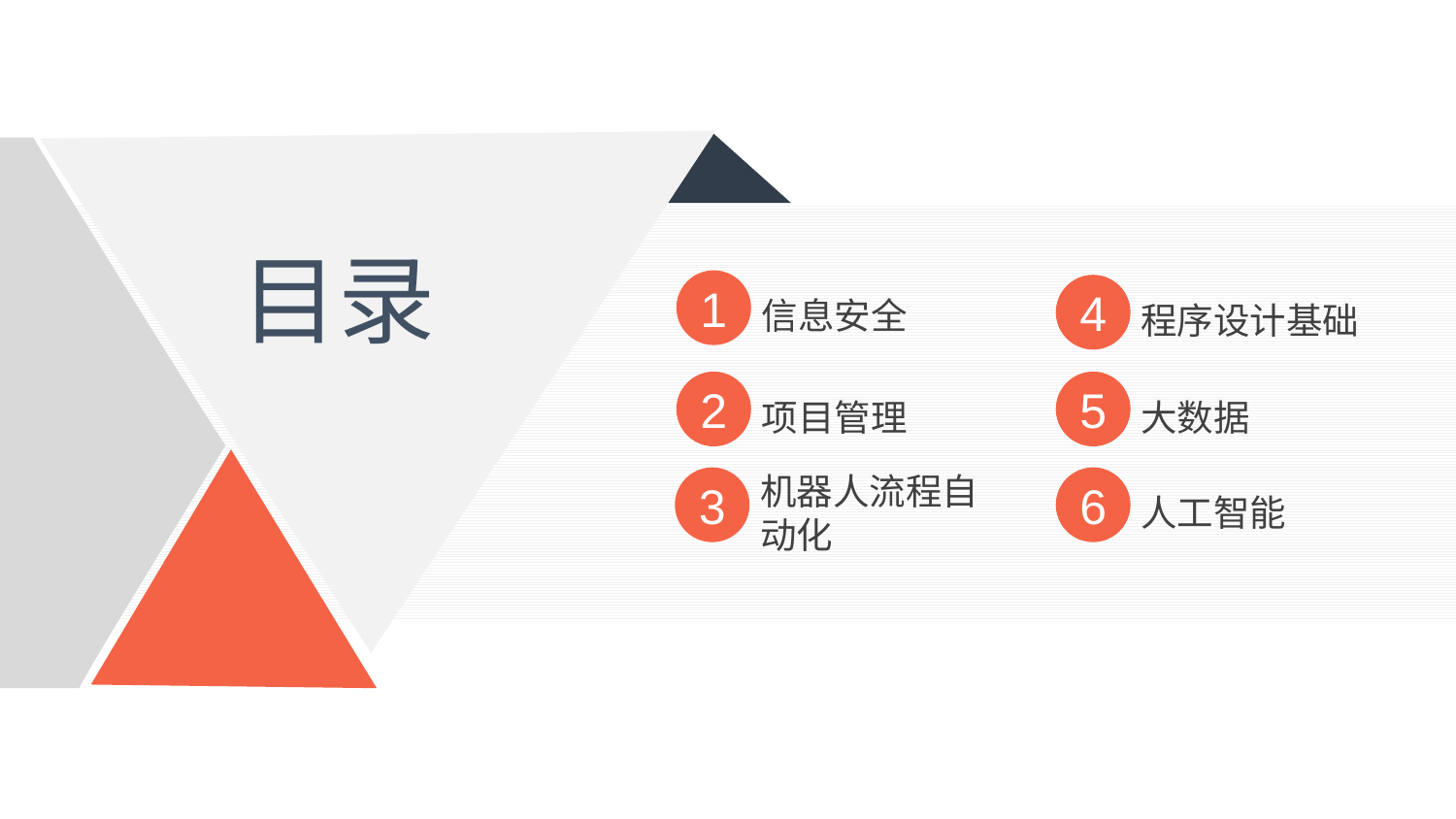

目录
1
信息安全
4
程序设计基础
2
项目管理
5
大数据

机器人流程自动化
3
6
人工智能